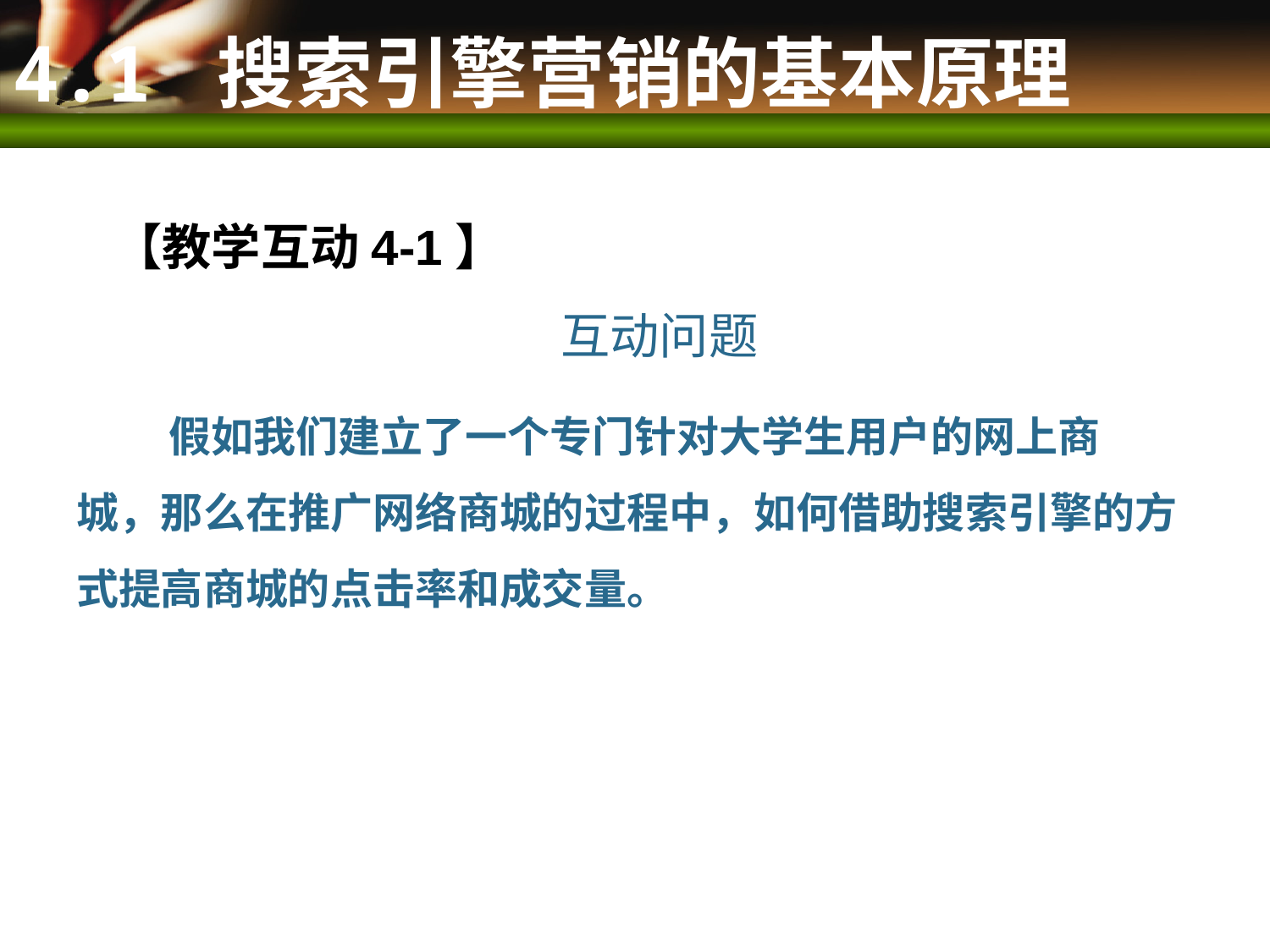

4.1 搜索引擎营销的基本原理
【教学互动4-1】
 互动问题
  假如我们建立了一个专门针对大学生用户的网上商城，那么在推广网络商城的过程中，如何借助搜索引擎的方式提高商城的点击率和成交量。